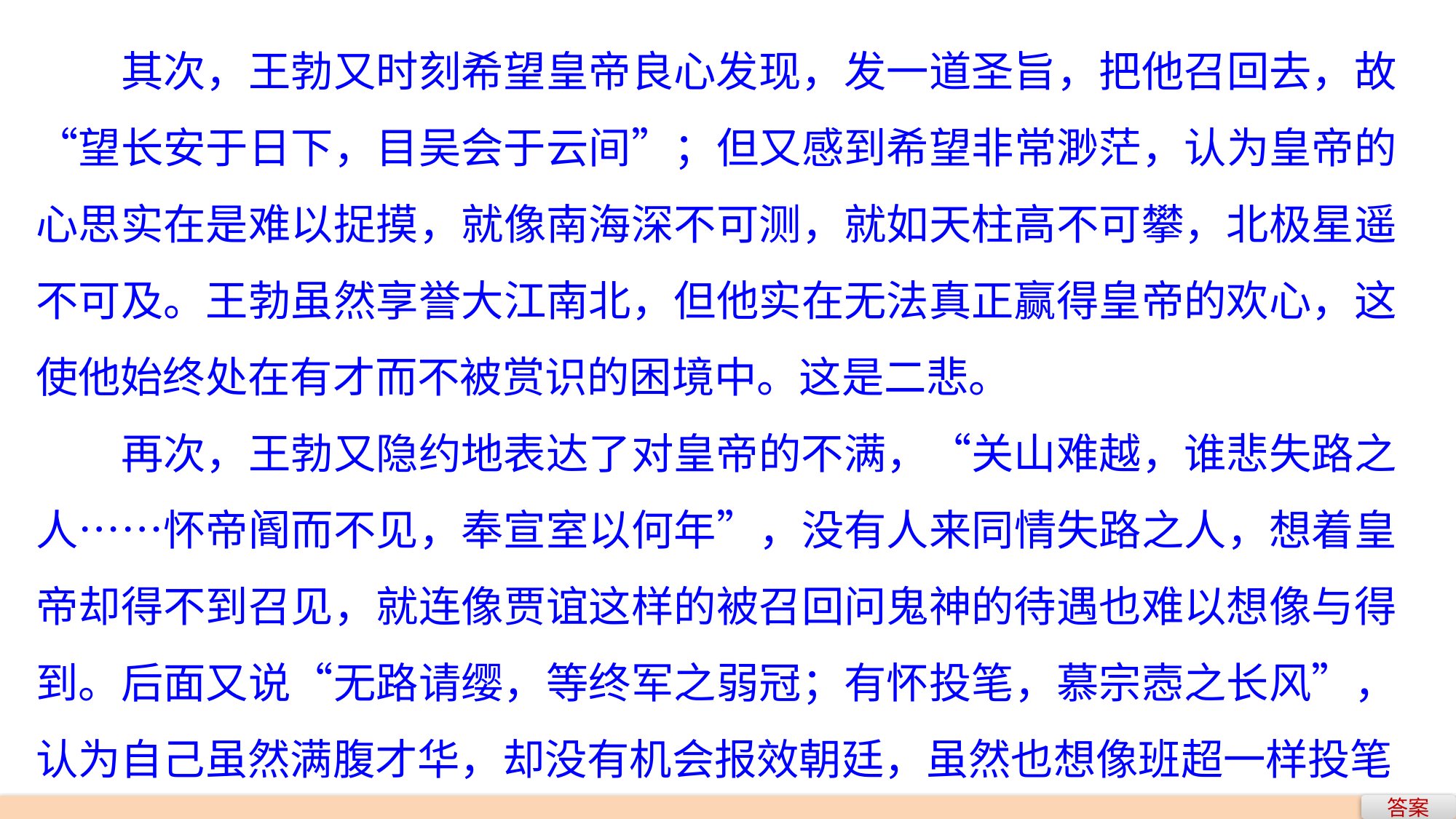

其次，王勃又时刻希望皇帝良心发现，发一道圣旨，把他召回去，故“望长安于日下，目吴会于云间”；但又感到希望非常渺茫，认为皇帝的心思实在是难以捉摸，就像南海深不可测，就如天柱高不可攀，北极星遥不可及。王勃虽然享誉大江南北，但他实在无法真正赢得皇帝的欢心，这使他始终处在有才而不被赏识的困境中。这是二悲。
再次，王勃又隐约地表达了对皇帝的不满，“关山难越，谁悲失路之人……怀帝阍而不见，奉宣室以何年”，没有人来同情失路之人，想着皇帝却得不到召见，就连像贾谊这样的被召回问鬼神的待遇也难以想像与得到。后面又说“无路请缨，等终军之弱冠；有怀投笔，慕宗悫之长风”，认为自己虽然满腹才华，却没有机会报效朝廷，虽然也想像班超一样投笔
答案